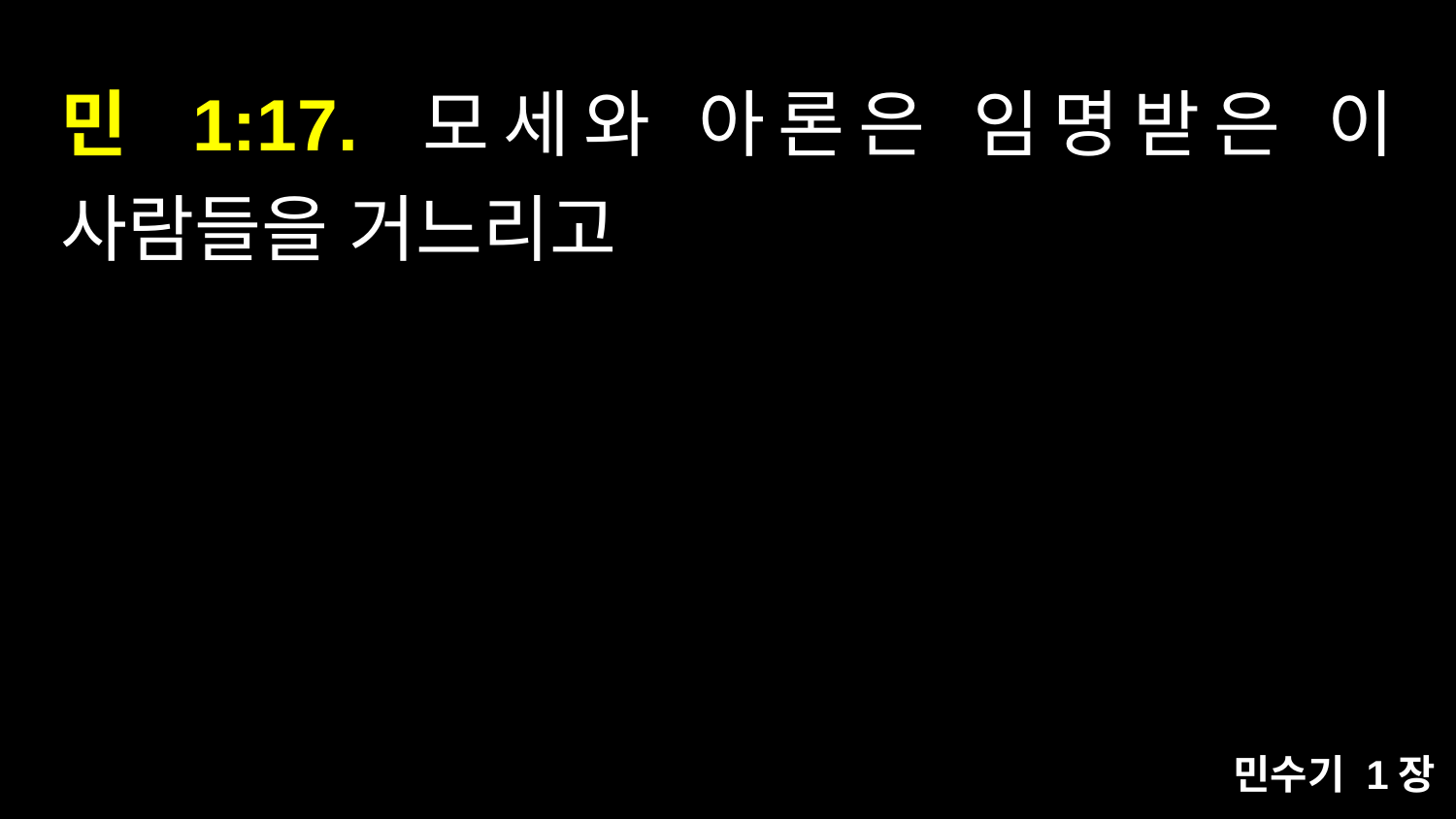

# 민 1:17. 모세와 아론은 임명받은 이 사람들을 거느리고
민수기 1장